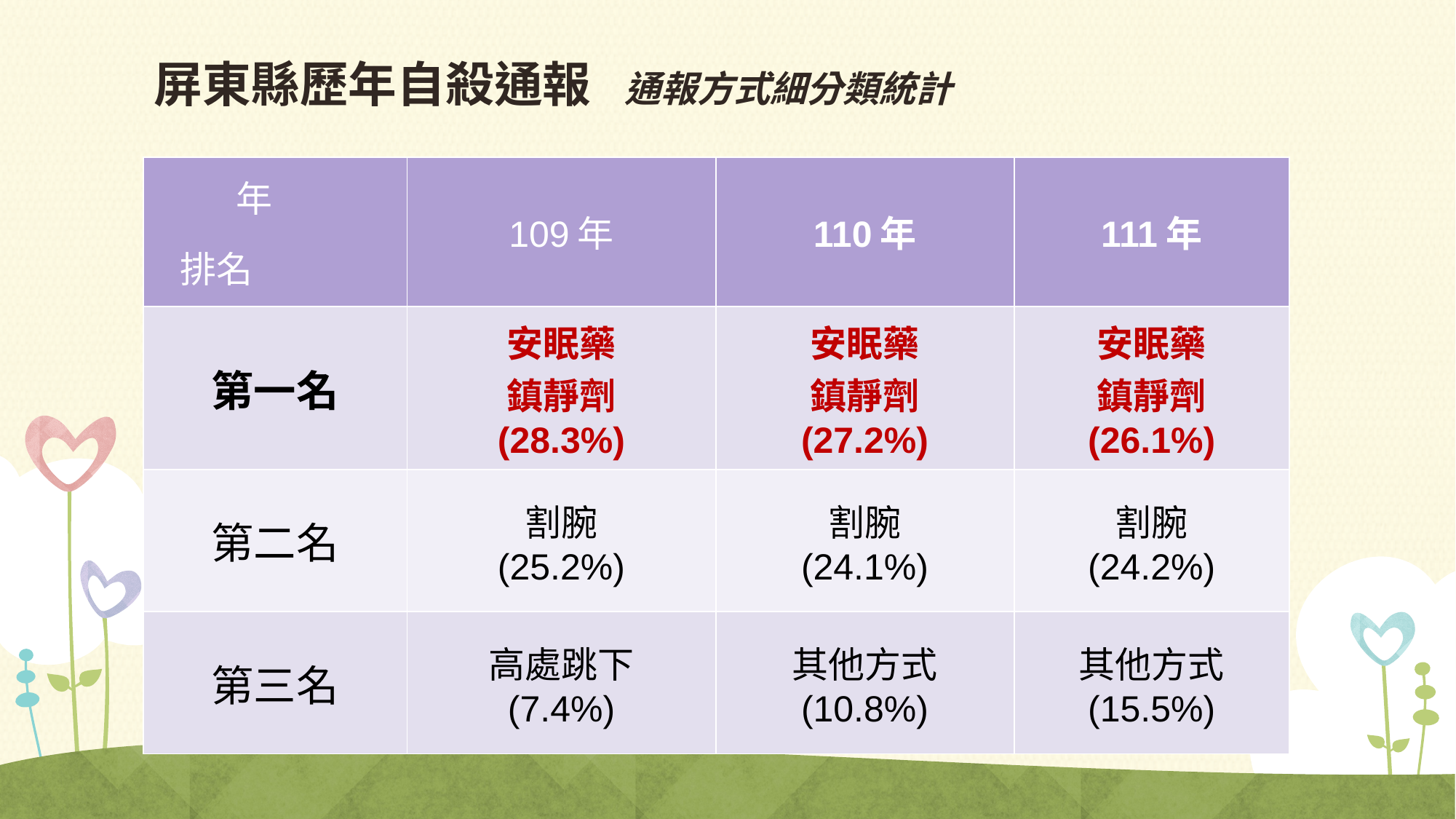

# 屏東縣歷年自殺通報   通報方式細分類統計
| 年 排名 | 109年 | 110年 | 111年 |
| --- | --- | --- | --- |
| 第一名 | 安眠藥 鎮靜劑 (28.3%) | 安眠藥 鎮靜劑 (27.2%) | 安眠藥 鎮靜劑 (26.1%) |
| 第二名 | 割腕 (25.2%) | 割腕 (24.1%) | 割腕 (24.2%) |
| 第三名 | 高處跳下 (7.4%) | 其他方式 (10.8%) | 其他方式 (15.5%) |